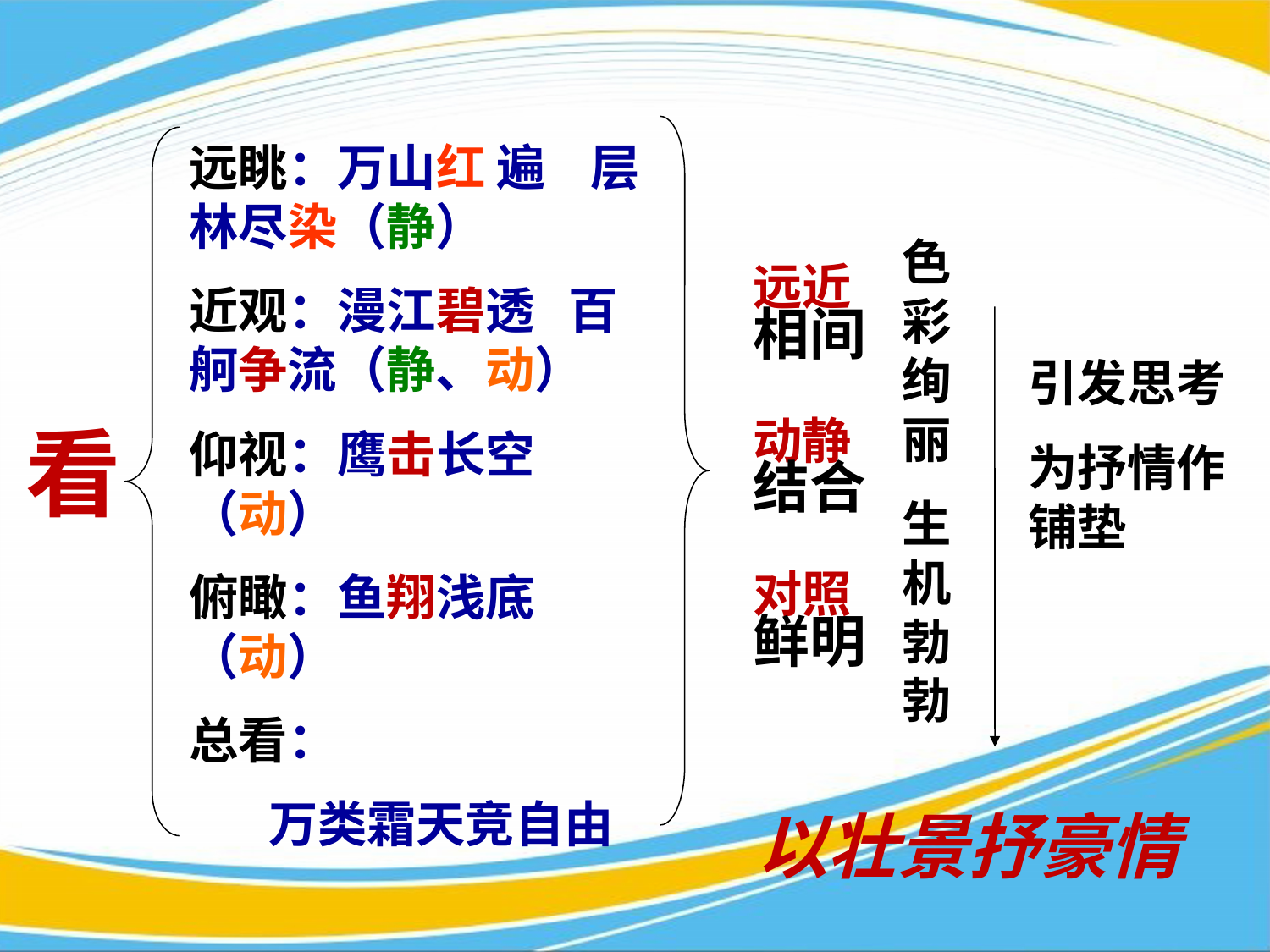

远眺：万山红 遍    层林尽染（静）
近观：漫江碧透   百舸争流（静、动）
仰视：鹰击长空（动）
俯瞰：鱼翔浅底（动）
总看：
      万类霜天竞自由
色彩绚丽
生机勃勃
远近
相间

动静
结合

对照
鲜明

引发思考
为抒情作铺垫
看
以壮景抒豪情